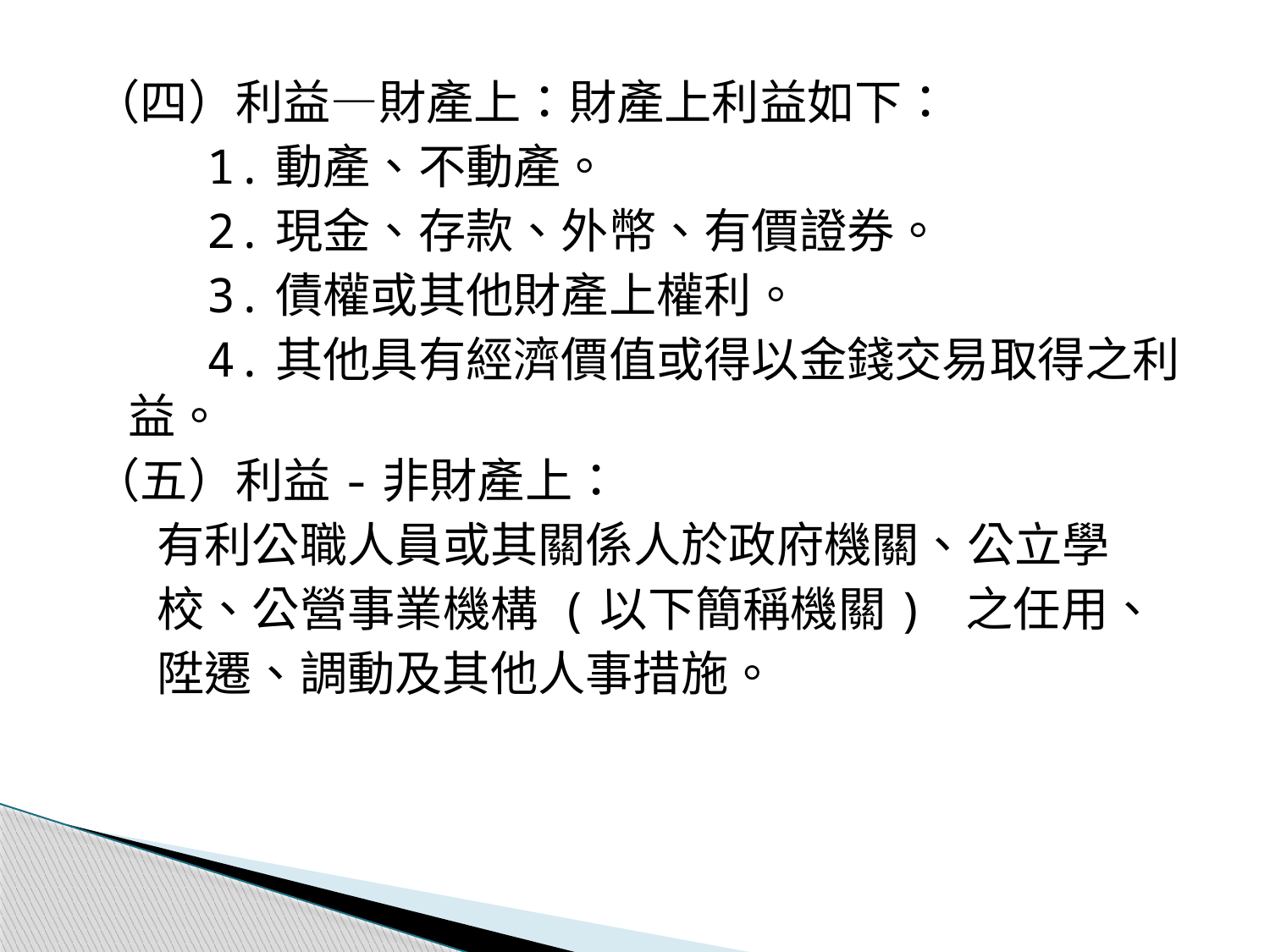

（四）利益—財產上：財產上利益如下：
    1.動產、不動產。
    2.現金、存款、外幣、有價證券。
    3.債權或其他財產上權利。
    4.其他具有經濟價值或得以金錢交易取得之利益。
（五）利益-非財產上：
     有利公職人員或其關係人於政府機關、公立學
     校、公營事業機構 (以下簡稱機關) 之任用、
     陞遷、調動及其他人事措施。